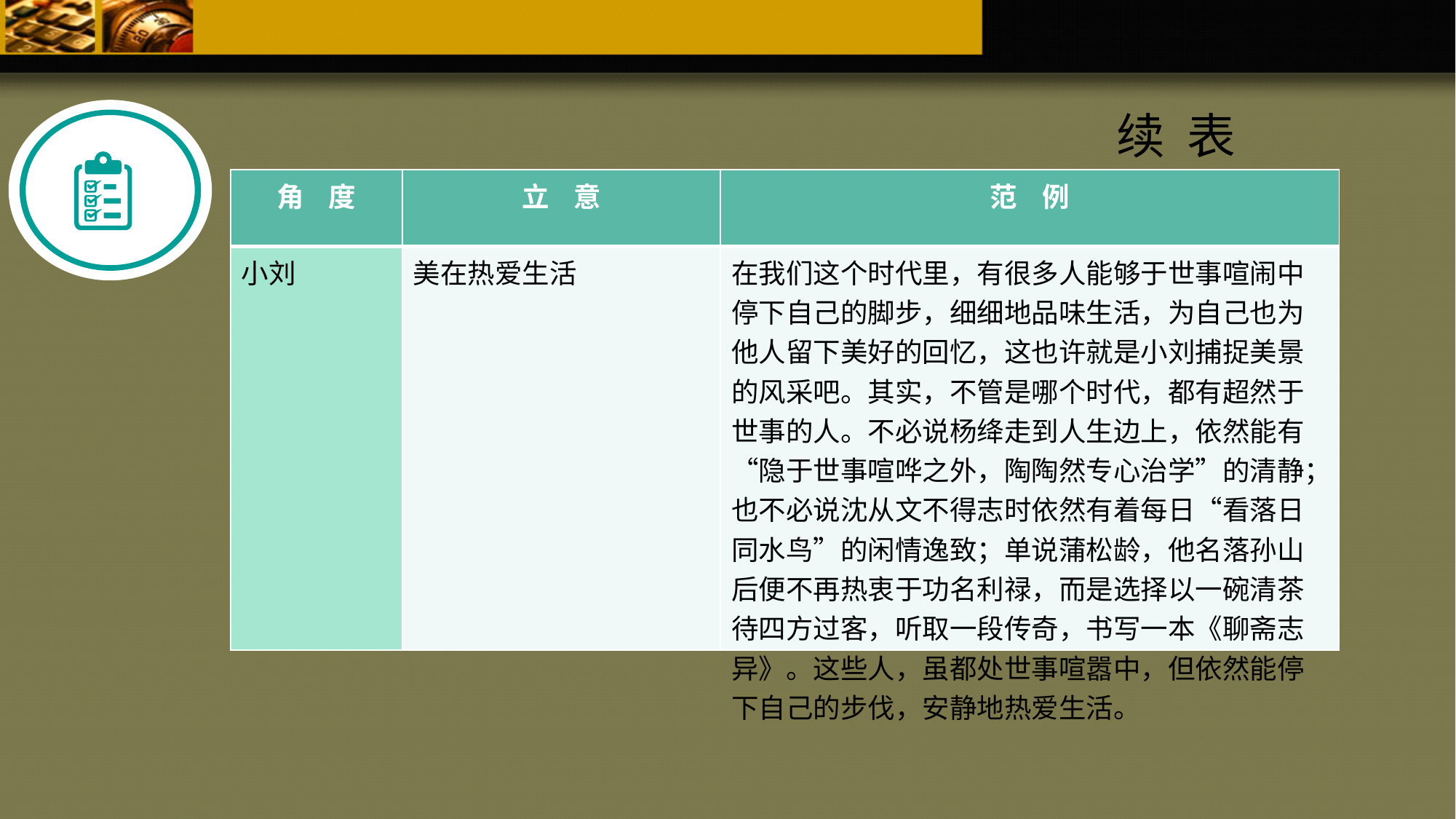

续  表

| 角 度 | 立 意 | 范 例 |
| --- | --- | --- |
| 小刘 | 美在热爱生活 | 在我们这个时代里，有很多人能够于世事喧闹中停下自己的脚步，细细地品味生活，为自己也为他人留下美好的回忆，这也许就是小刘捕捉美景的风采吧。其实，不管是哪个时代，都有超然于世事的人。不必说杨绛走到人生边上，依然能有“隐于世事喧哗之外，陶陶然专心治学”的清静；也不必说沈从文不得志时依然有着每日“看落日同水鸟”的闲情逸致；单说蒲松龄，他名落孙山后便不再热衷于功名利禄，而是选择以一碗清茶待四方过客，听取一段传奇，书写一本《聊斋志异》。这些人，虽都处世事喧嚣中，但依然能停下自己的步伐，安静地热爱生活。 |